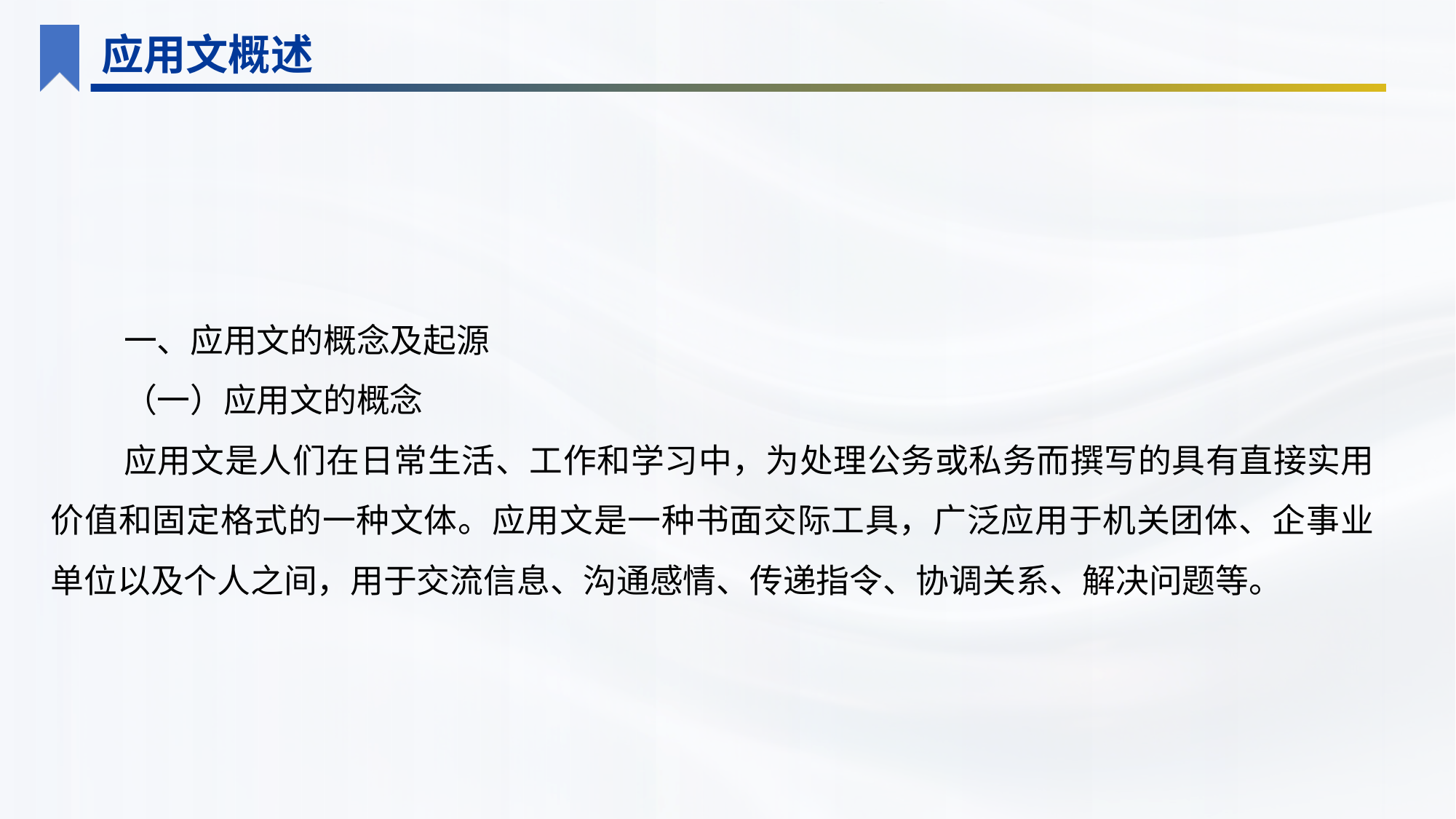

应用文概述
一、应用文的概念及起源
（一）应用文的概念
应用文是人们在日常生活、工作和学习中，为处理公务或私务而撰写的具有直接实用价值和固定格式的一种文体。应用文是一种书面交际工具，广泛应用于机关团体、企事业单位以及个人之间，用于交流信息、沟通感情、传递指令、协调关系、解决问题等。